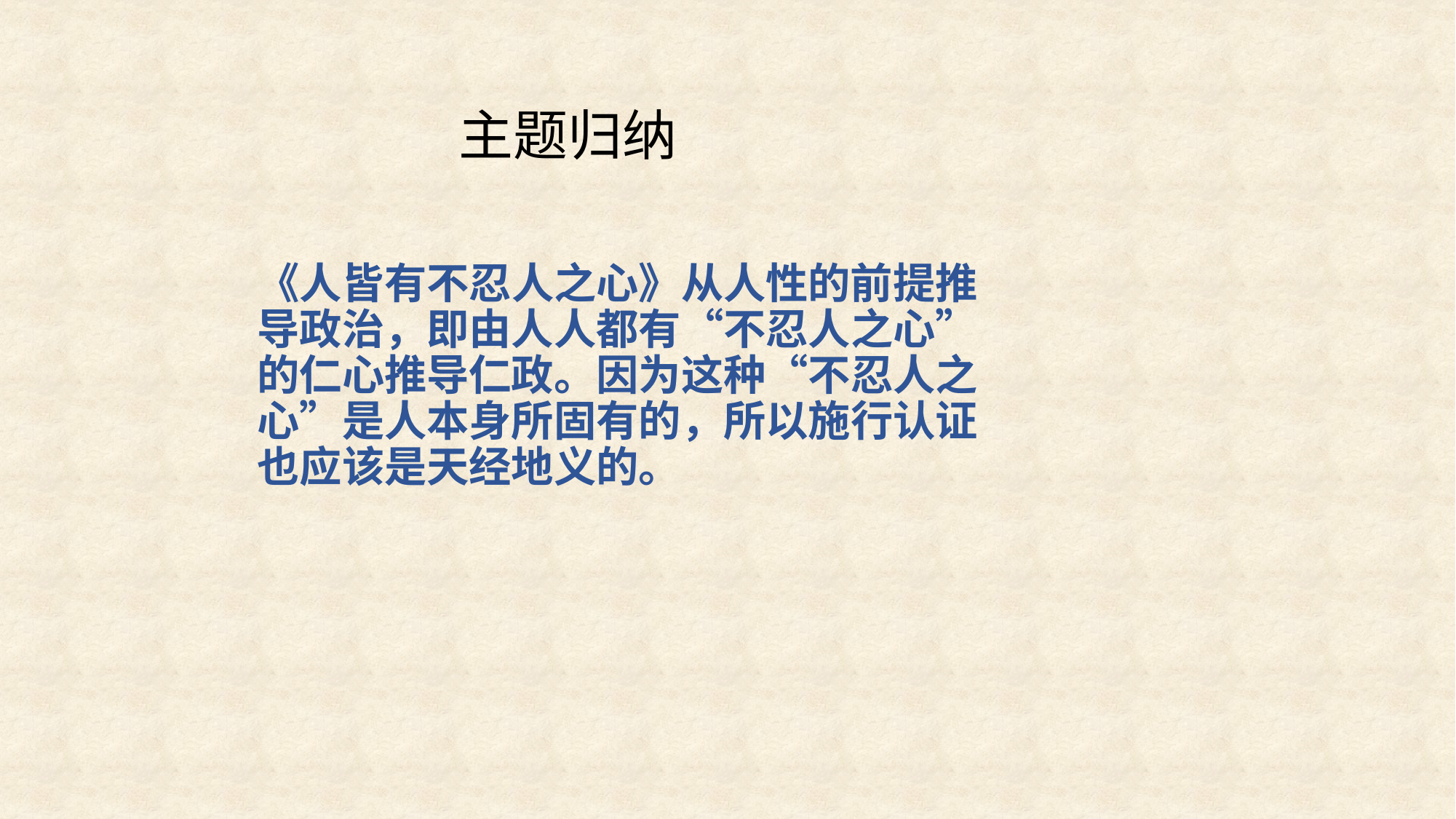

# 主题归纳
《人皆有不忍人之心》从人性的前提推导政治，即由人人都有“不忍人之心”的仁心推导仁政。因为这种“不忍人之心”是人本身所固有的，所以施行认证也应该是天经地义的。